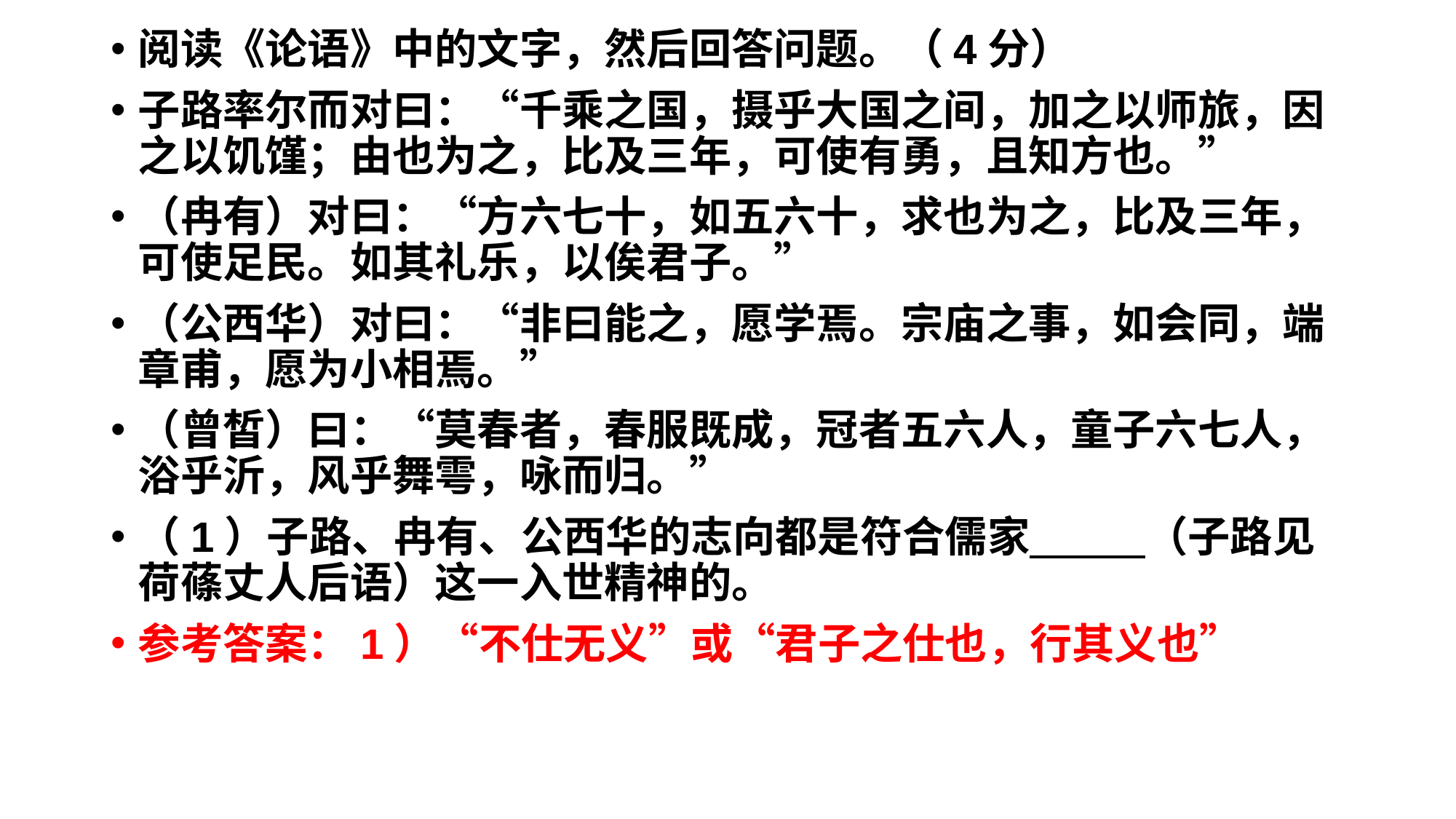

阅读《论语》中的文字，然后回答问题。（4分）
子路率尔而对曰：“千乘之国，摄乎大国之间，加之以师旅，因之以饥馑；由也为之，比及三年，可使有勇，且知方也。”
（冉有）对曰：“方六七十，如五六十，求也为之，比及三年，可使足民。如其礼乐，以俟君子。”
（公西华）对曰：“非曰能之，愿学焉。宗庙之事，如会同，端章甫，愿为小相焉。”
（曾皙）曰：“莫春者，春服既成，冠者五六人，童子六七人，浴乎沂，风乎舞雩，咏而归。”
（1）子路、冉有、公西华的志向都是符合儒家            （子路见荷蓧丈人后语）这一入世精神的。
参考答案：1）“不仕无义”或“君子之仕也，行其义也”
#